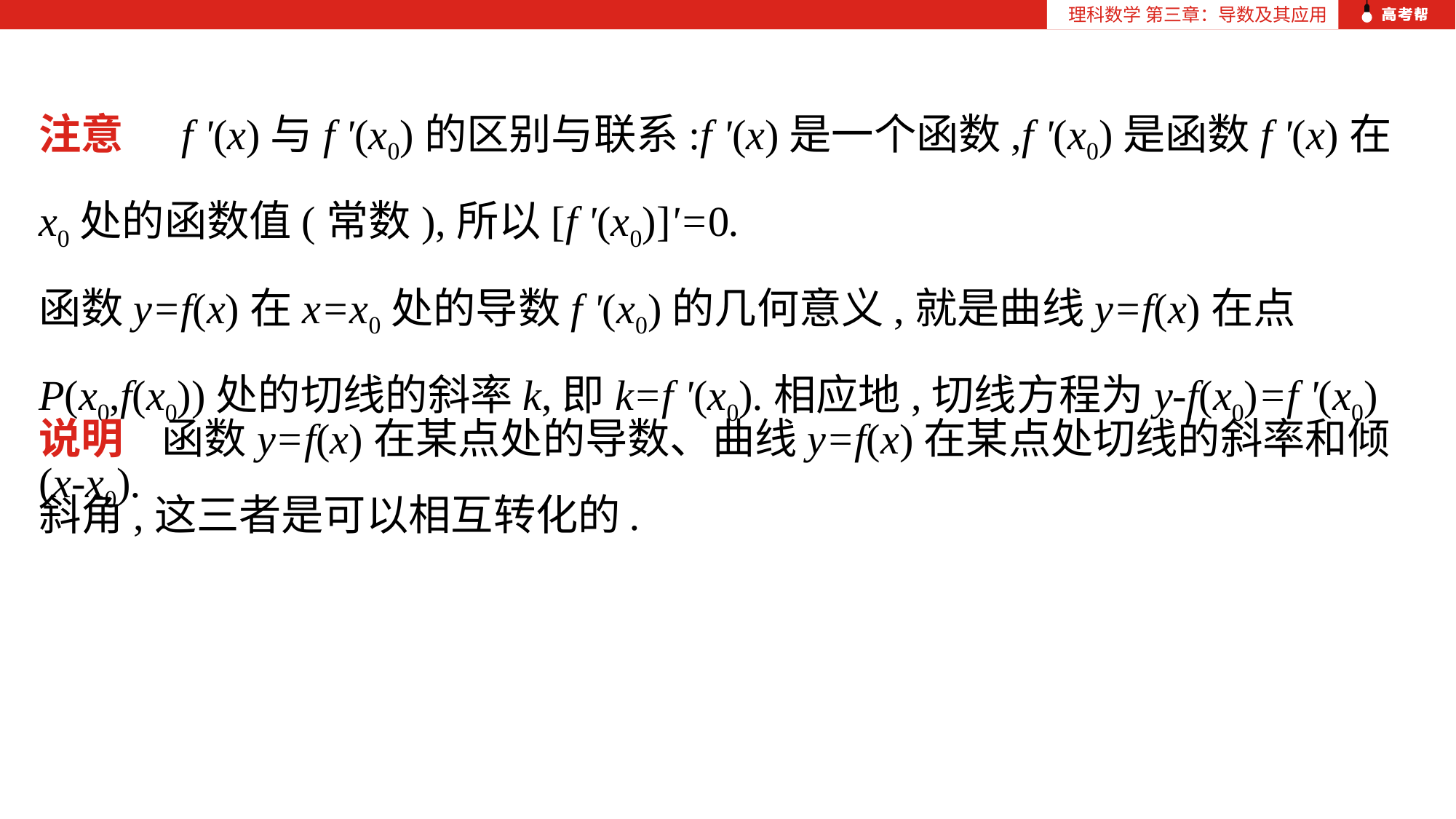

理科数学 第三章：导数及其应用

注意     f '(x)与f '(x0)的区别与联系:f '(x)是一个函数,f '(x0)是函数f '(x)在x0处的函数值(常数),所以[f '(x0)]'=0.
函数y=f(x)在x=x0处的导数f '(x0)的几何意义,就是曲线y=f(x)在点P(x0,f(x0))处的切线的斜率k,即k=f '(x0).相应地,切线方程为y-f(x0)=f '(x0)(x-x0).
说明    函数y=f(x)在某点处的导数、曲线y=f(x)在某点处切线的斜率和倾斜角,这三者是可以相互转化的.